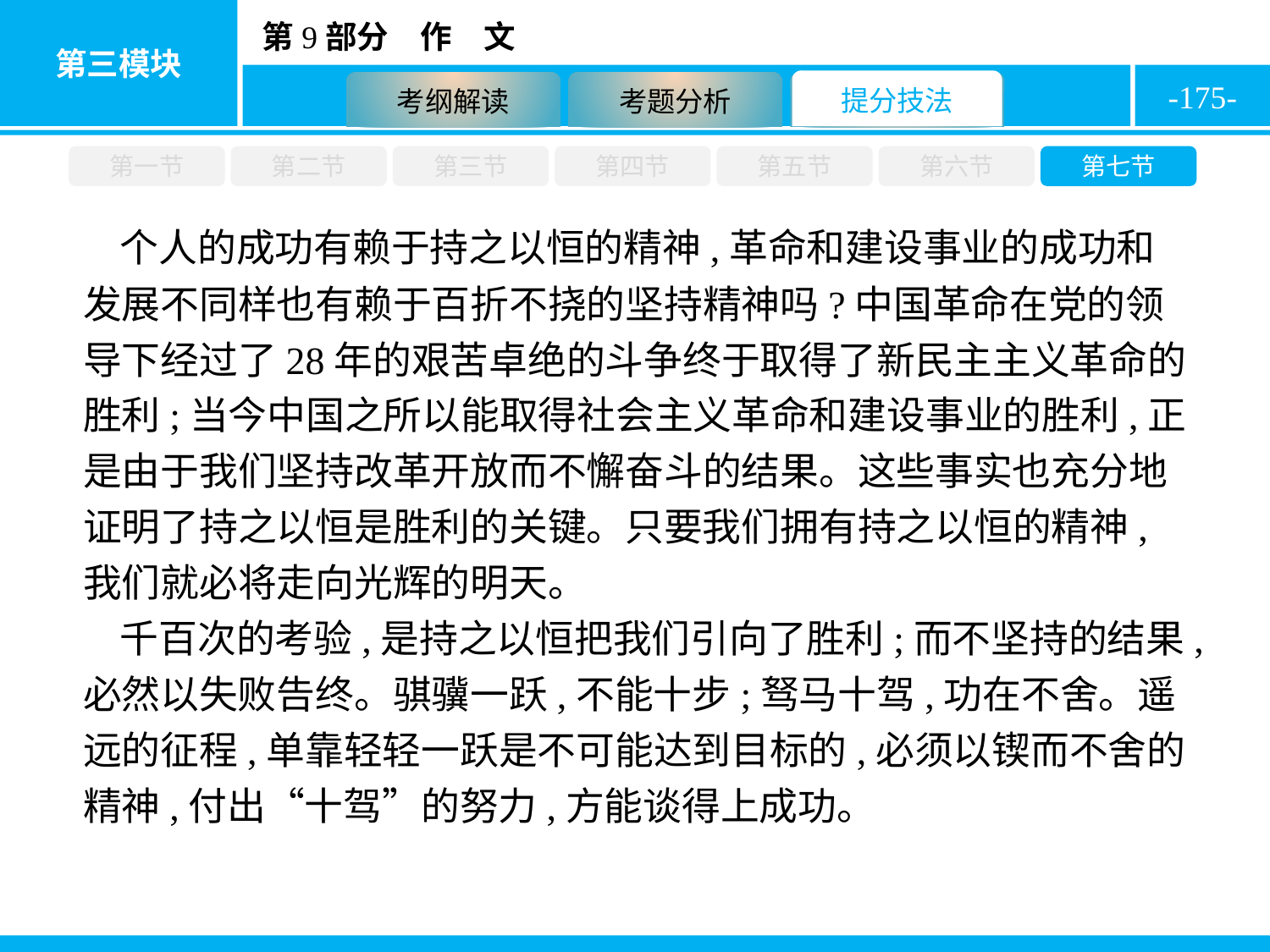

-175-
第一节
第二节
第三节
第四节
第五节
第六节
第七节
个人的成功有赖于持之以恒的精神,革命和建设事业的成功和发展不同样也有赖于百折不挠的坚持精神吗?中国革命在党的领导下经过了28年的艰苦卓绝的斗争终于取得了新民主主义革命的胜利;当今中国之所以能取得社会主义革命和建设事业的胜利,正是由于我们坚持改革开放而不懈奋斗的结果。这些事实也充分地证明了持之以恒是胜利的关键。只要我们拥有持之以恒的精神,我们就必将走向光辉的明天。
千百次的考验,是持之以恒把我们引向了胜利;而不坚持的结果,必然以失败告终。骐骥一跃,不能十步;驽马十驾,功在不舍。遥远的征程,单靠轻轻一跃是不可能达到目标的,必须以锲而不舍的精神,付出“十驾”的努力,方能谈得上成功。